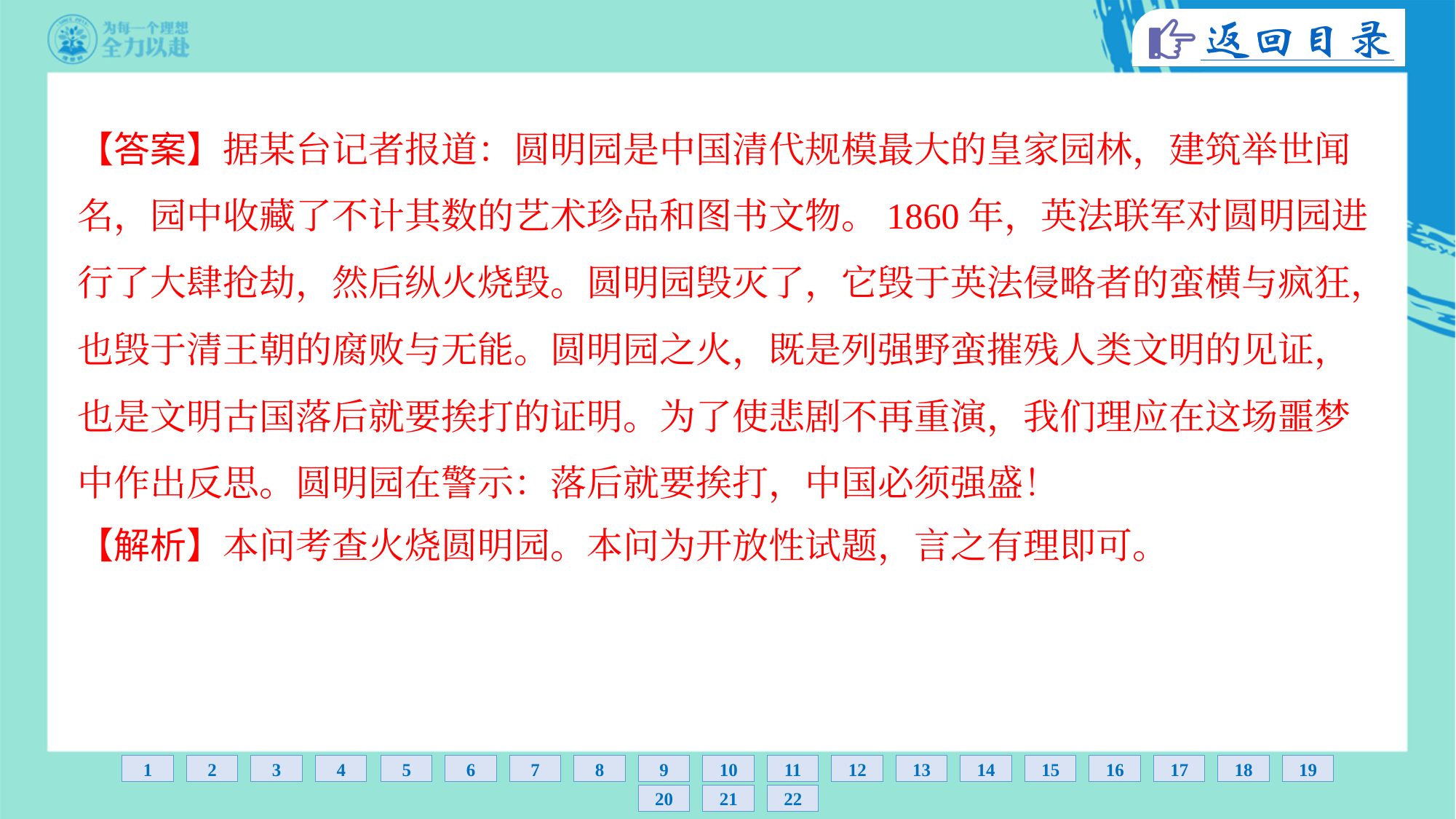

【答案】据某台记者报道：圆明园是中国清代规模最大的皇家园林，建筑举世闻
名，园中收藏了不计其数的艺术珍品和图书文物。1860年，英法联军对圆明园进
行了大肆抢劫，然后纵火烧毁。圆明园毁灭了，它毁于英法侵略者的蛮横与疯狂，
也毁于清王朝的腐败与无能。圆明园之火，既是列强野蛮摧残人类文明的见证，
也是文明古国落后就要挨打的证明。为了使悲剧不再重演，我们理应在这场噩梦
中作出反思。圆明园在警示：落后就要挨打，中国必须强盛！
【解析】本问考查火烧圆明园。本问为开放性试题，言之有理即可。